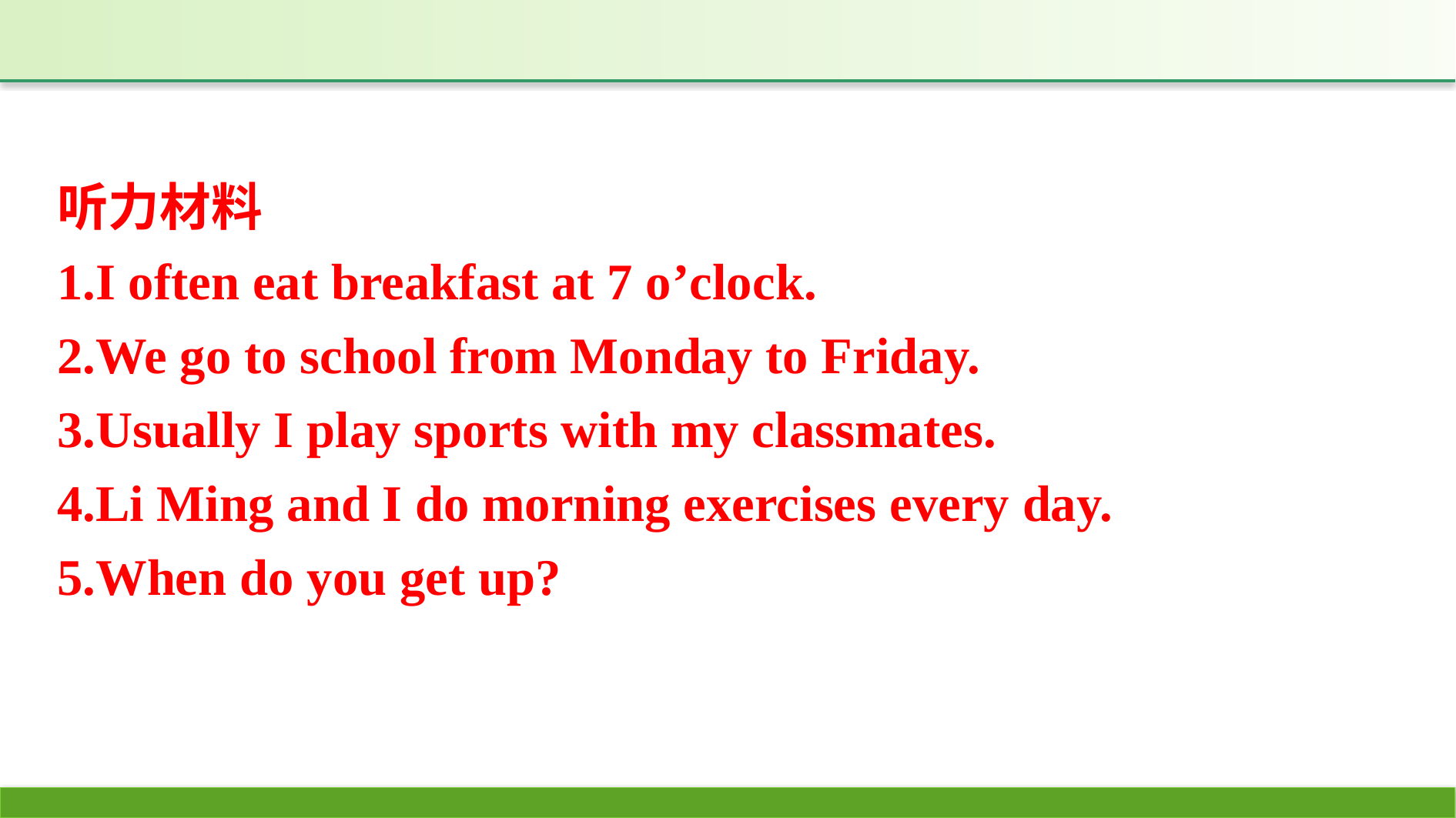

听力材料
1.I often eat breakfast at 7 o’clock.
2.We go to school from Monday to Friday.
3.Usually I play sports with my classmates.
4.Li Ming and I do morning exercises every day.
5.When do you get up?